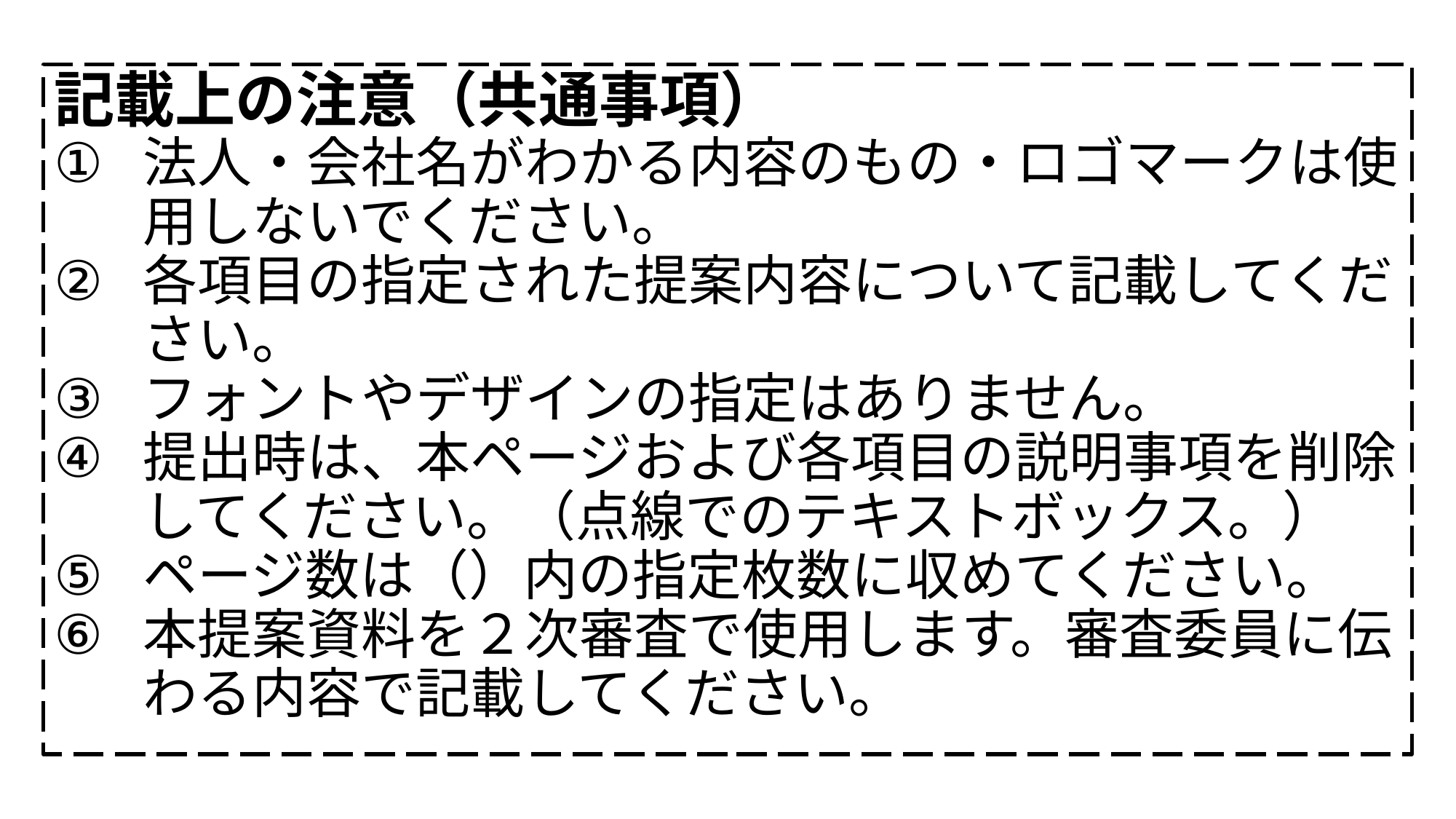

記載上の注意（共通事項）
法人・会社名がわかる内容のもの・ロゴマークは使用しないでください。
各項目の指定された提案内容について記載してください。
フォントやデザインの指定はありません。
提出時は、本ページおよび各項目の説明事項を削除してください。（点線でのテキストボックス。）
ページ数は（）内の指定枚数に収めてください。
本提案資料を２次審査で使用します。審査委員に伝わる内容で記載してください。